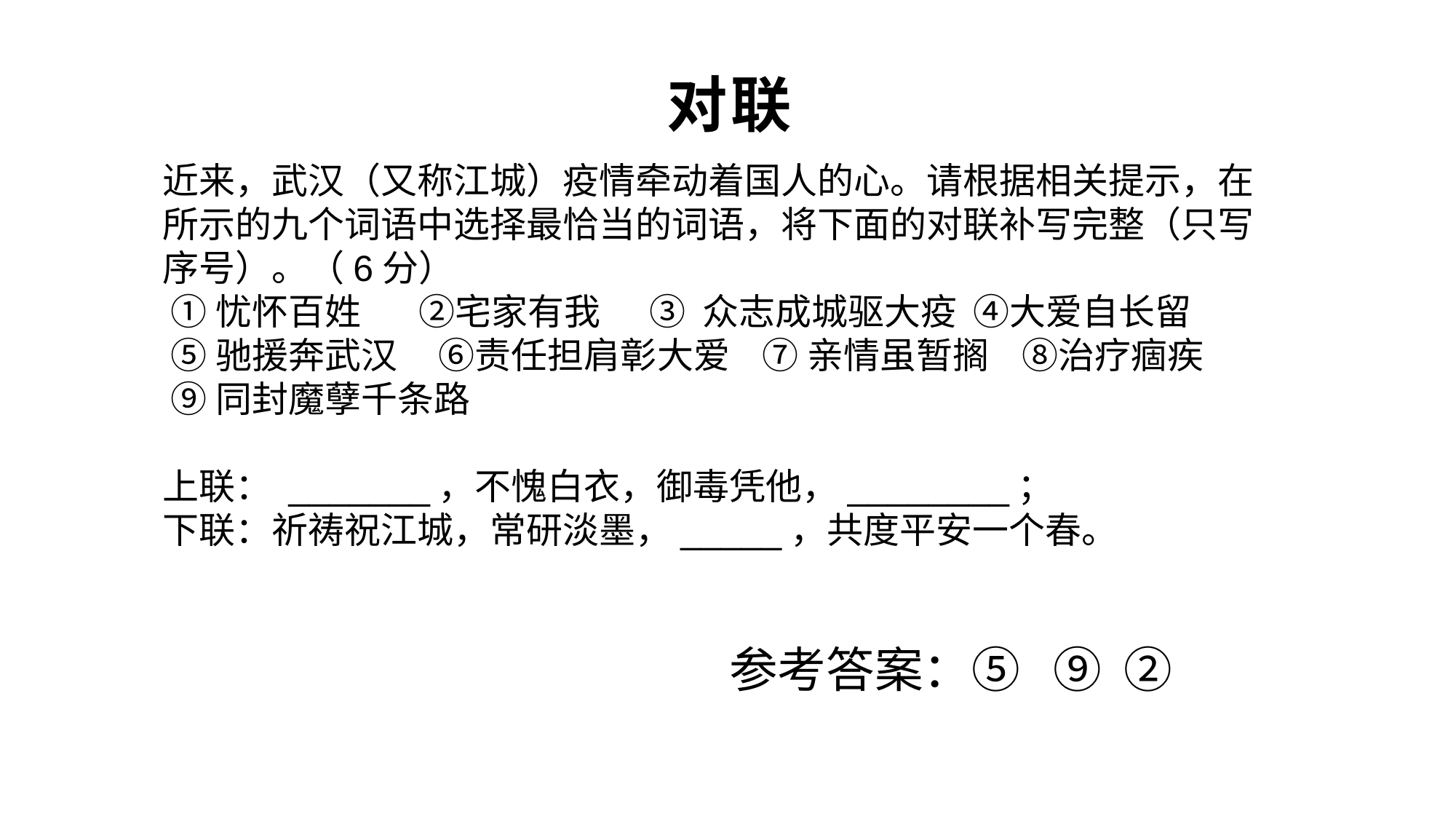

# 对联
近来，武汉（又称江城）疫情牵动着国人的心。请根据相关提示，在所示的九个词语中选择最恰当的词语，将下面的对联补写完整（只写序号）。（6分）
 ①忧怀百姓       ②宅家有我      ③  众志成城驱大疫  ④大爱自长留
 ⑤驰援奔武汉     ⑥责任担肩彰大爱    ⑦ 亲情虽暂搁    ⑧治疗痼疾
 ⑨同封魔孽千条路

上联： _______，不愧白衣，御毒凭他，________；
下联：祈祷祝江城，常研淡墨，_____，共度平安一个春。
参考答案：⑤   ⑨  ②